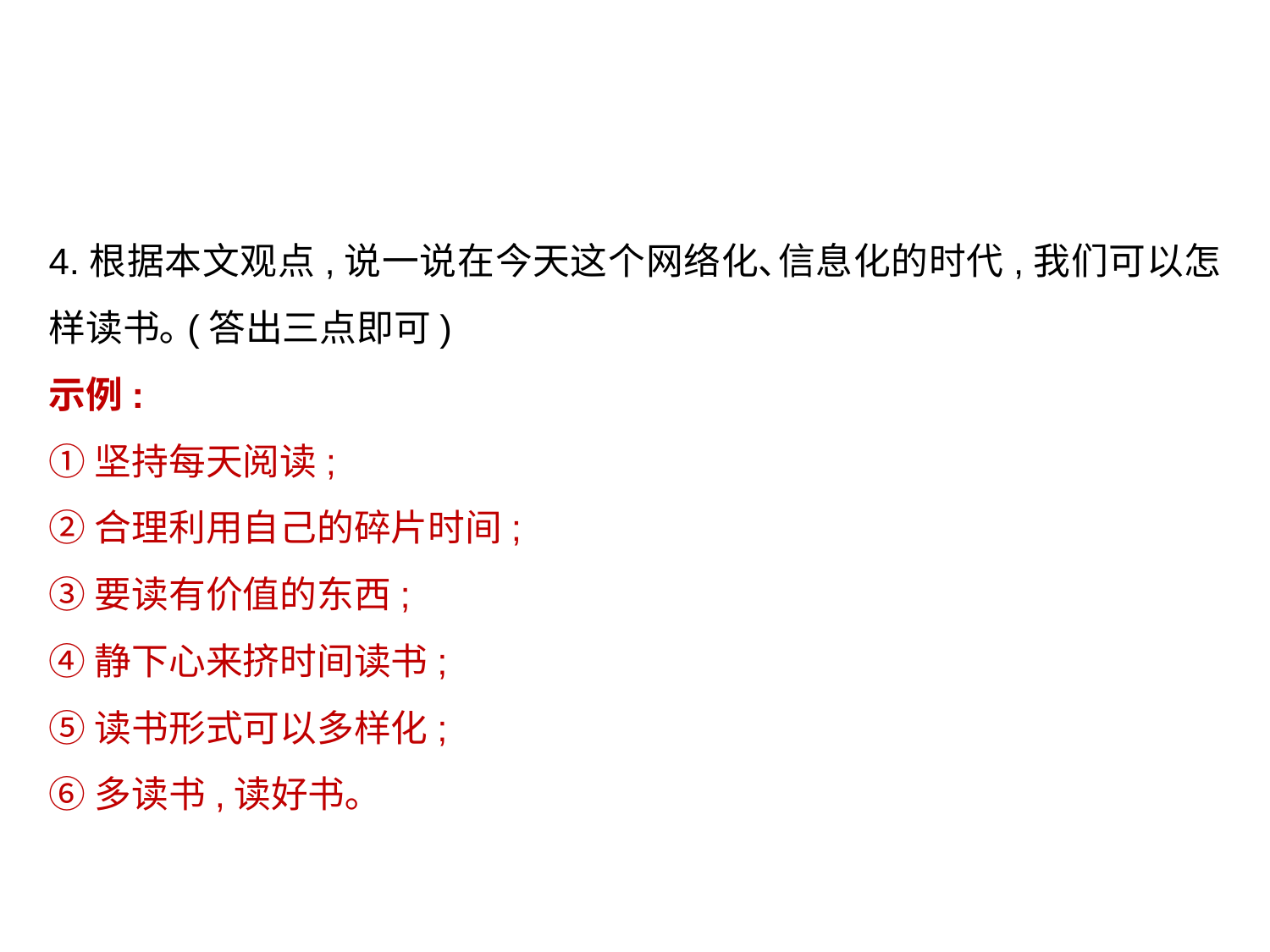

4.根据本文观点,说一说在今天这个网络化､信息化的时代,我们可以怎样读书｡(答出三点即可)
示例:
①坚持每天阅读;
②合理利用自己的碎片时间;
③要读有价值的东西;
④静下心来挤时间读书;
⑤读书形式可以多样化;
⑥多读书,读好书｡